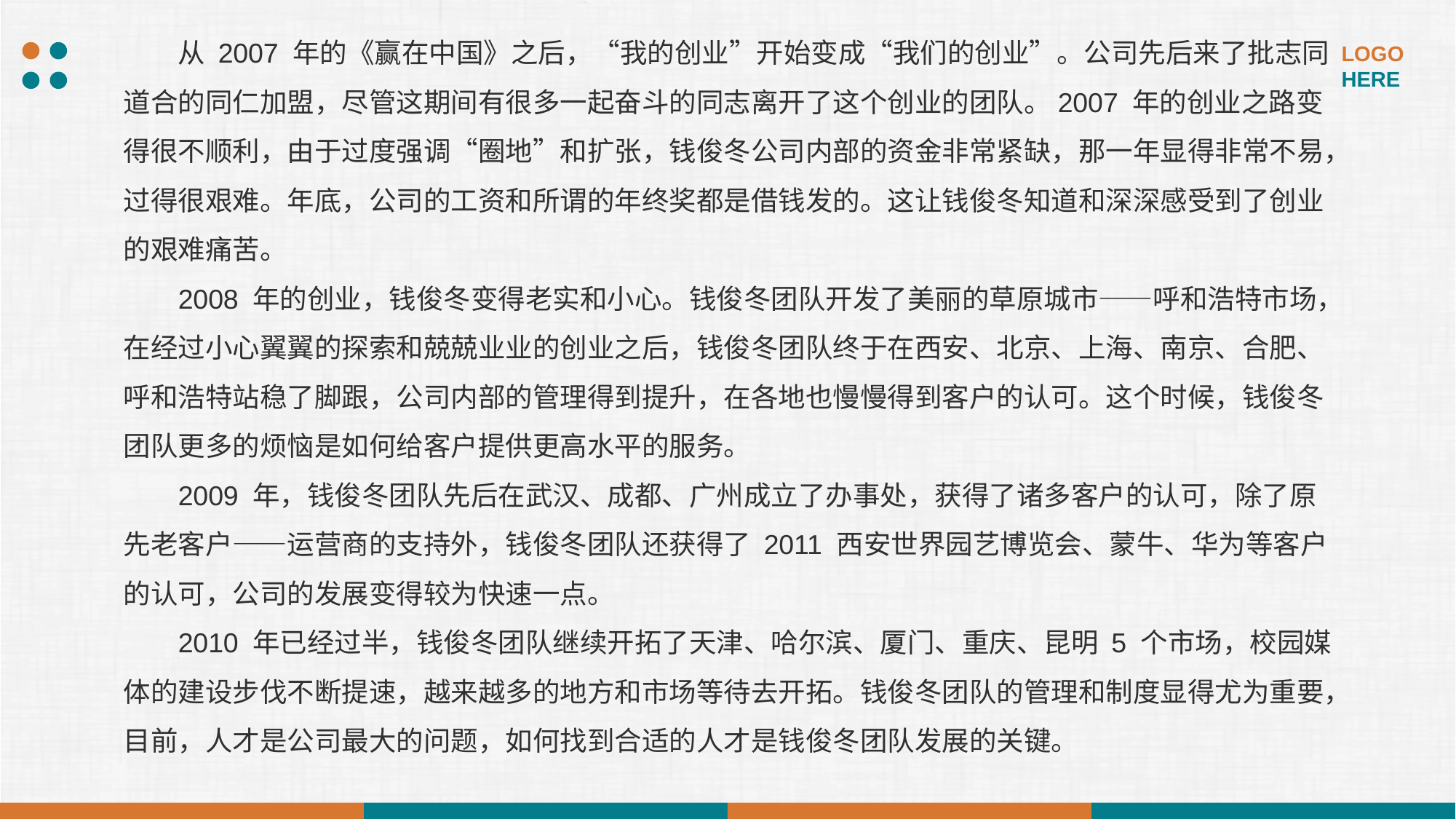

从 2007 年的《赢在中国》之后，“我的创业”开始变成“我们的创业”。公司先后来了批志同道合的同仁加盟，尽管这期间有很多一起奋斗的同志离开了这个创业的团队。2007 年的创业之路变得很不顺利，由于过度强调“圈地”和扩张，钱俊冬公司内部的资金非常紧缺，那一年显得非常不易，过得很艰难。年底，公司的工资和所谓的年终奖都是借钱发的。这让钱俊冬知道和深深感受到了创业的艰难痛苦。
2008 年的创业，钱俊冬变得老实和小心。钱俊冬团队开发了美丽的草原城市——呼和浩特市场，在经过小心翼翼的探索和兢兢业业的创业之后，钱俊冬团队终于在西安、北京、上海、南京、合肥、呼和浩特站稳了脚跟，公司内部的管理得到提升，在各地也慢慢得到客户的认可。这个时候，钱俊冬团队更多的烦恼是如何给客户提供更高水平的服务。
2009 年，钱俊冬团队先后在武汉、成都、广州成立了办事处，获得了诸多客户的认可，除了原先老客户——运营商的支持外，钱俊冬团队还获得了 2011 西安世界园艺博览会、蒙牛、华为等客户的认可，公司的发展变得较为快速一点。
2010 年已经过半，钱俊冬团队继续开拓了天津、哈尔滨、厦门、重庆、昆明 5 个市场，校园媒体的建设步伐不断提速，越来越多的地方和市场等待去开拓。钱俊冬团队的管理和制度显得尤为重要，目前，人才是公司最大的问题，如何找到合适的人才是钱俊冬团队发展的关键。